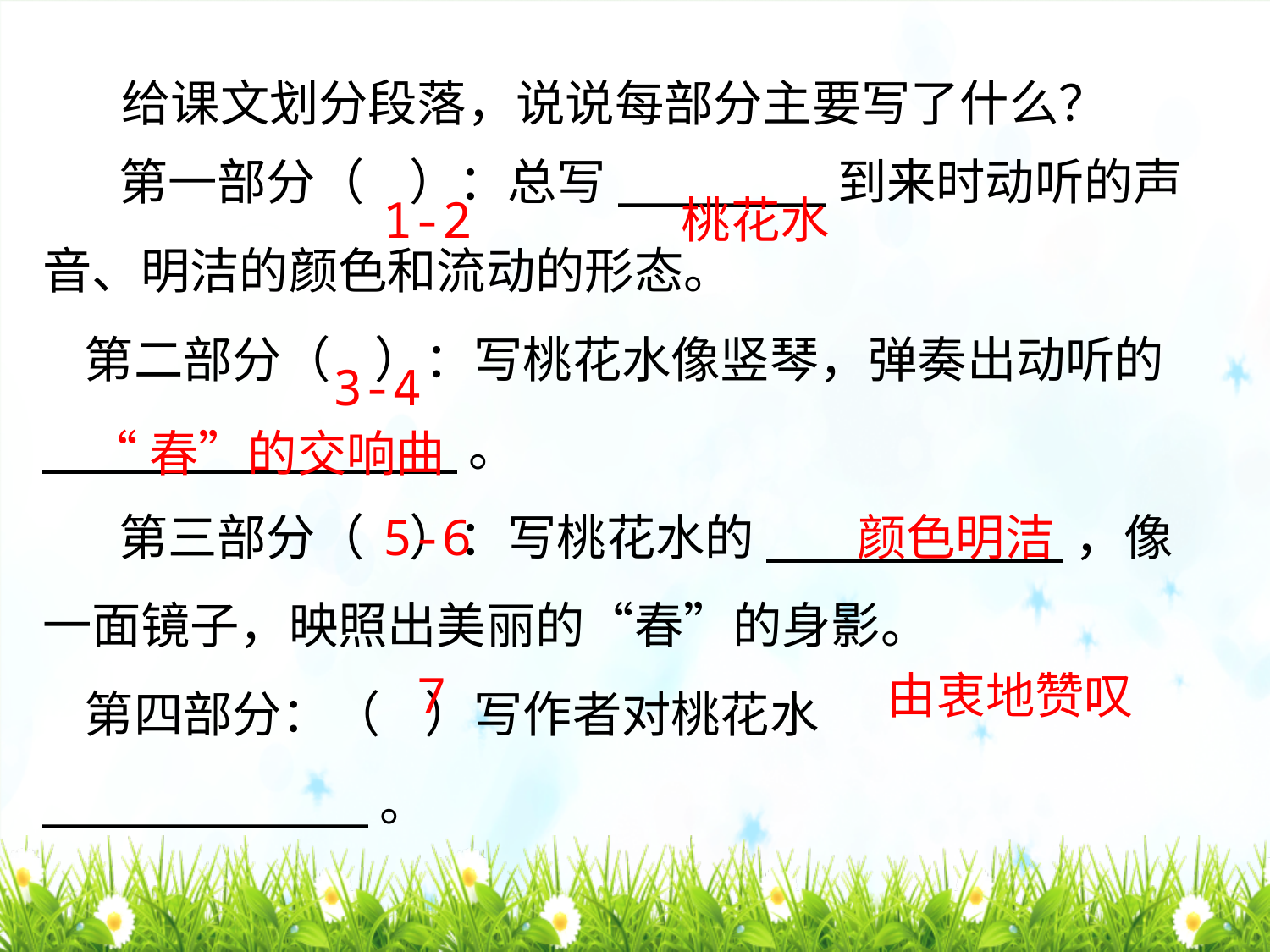

给课文划分段落，说说每部分主要写了什么？
  第一部分（    ）：总写_______到来时动听的声音、明洁的颜色和流动的形态。
第二部分（    ）：写桃花水像竖琴，弹奏出动听的______________。
  第三部分（    ）：写桃花水的__________，像一面镜子，映照出美丽的“春”的身影。
第四部分：（    ）写作者对桃花水___________。

1-2
桃花水
3-4
“春”的交响曲
5-6
颜色明洁
7
由衷地赞叹